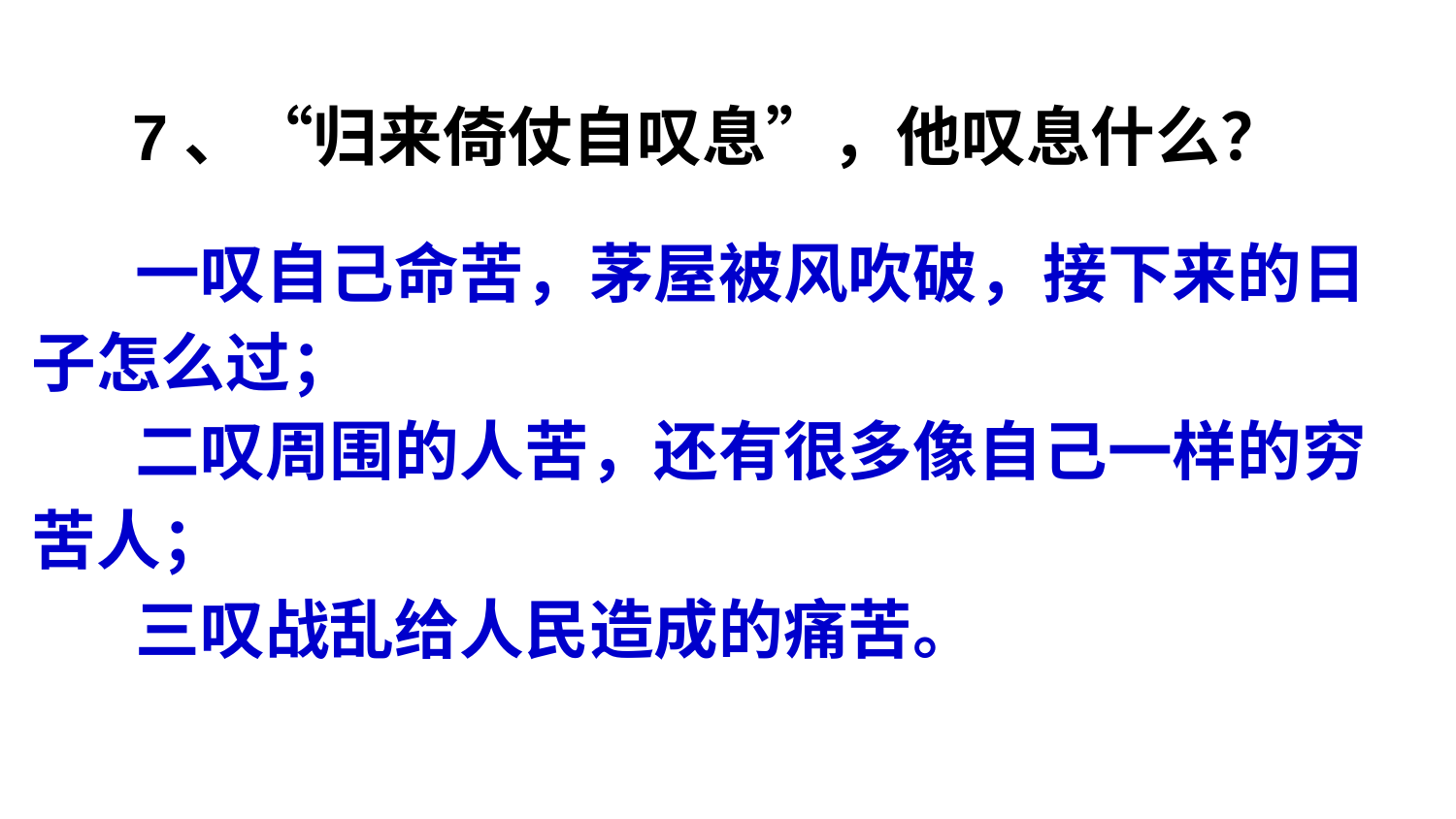

7、“归来倚仗自叹息”，他叹息什么？
      一叹自己命苦，茅屋被风吹破，接下来的日子怎么过；
      二叹周围的人苦，还有很多像自己一样的穷苦人；
      三叹战乱给人民造成的痛苦。